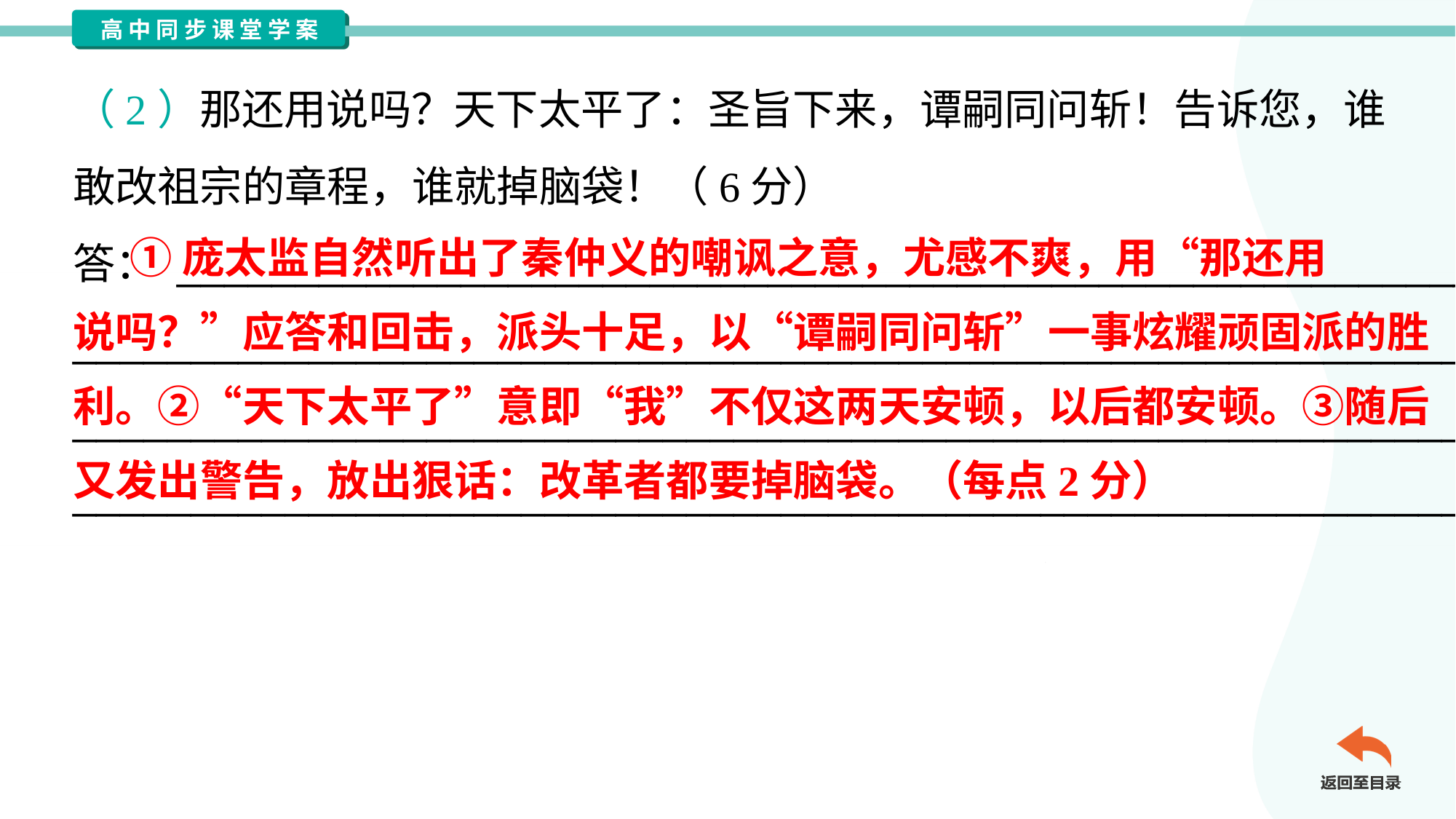

（2）那还用说吗？天下太平了：圣旨下来，谭嗣同问斩！告诉您，谁
敢改祖宗的章程，谁就掉脑袋！（6分）
答： ________________________________________________________
_____________________________________________________________
_____________________________________________________________
_____________________________________________________________
      ①庞太监自然听出了秦仲义的嘲讽之意，尤感不爽，用“那还用
说吗？”应答和回击，派头十足，以“谭嗣同问斩”一事炫耀顽固派的胜
利。②“天下太平了”意即“我”不仅这两天安顿，以后都安顿。③随后
又发出警告，放出狠话：改革者都要掉脑袋。（每点2分）